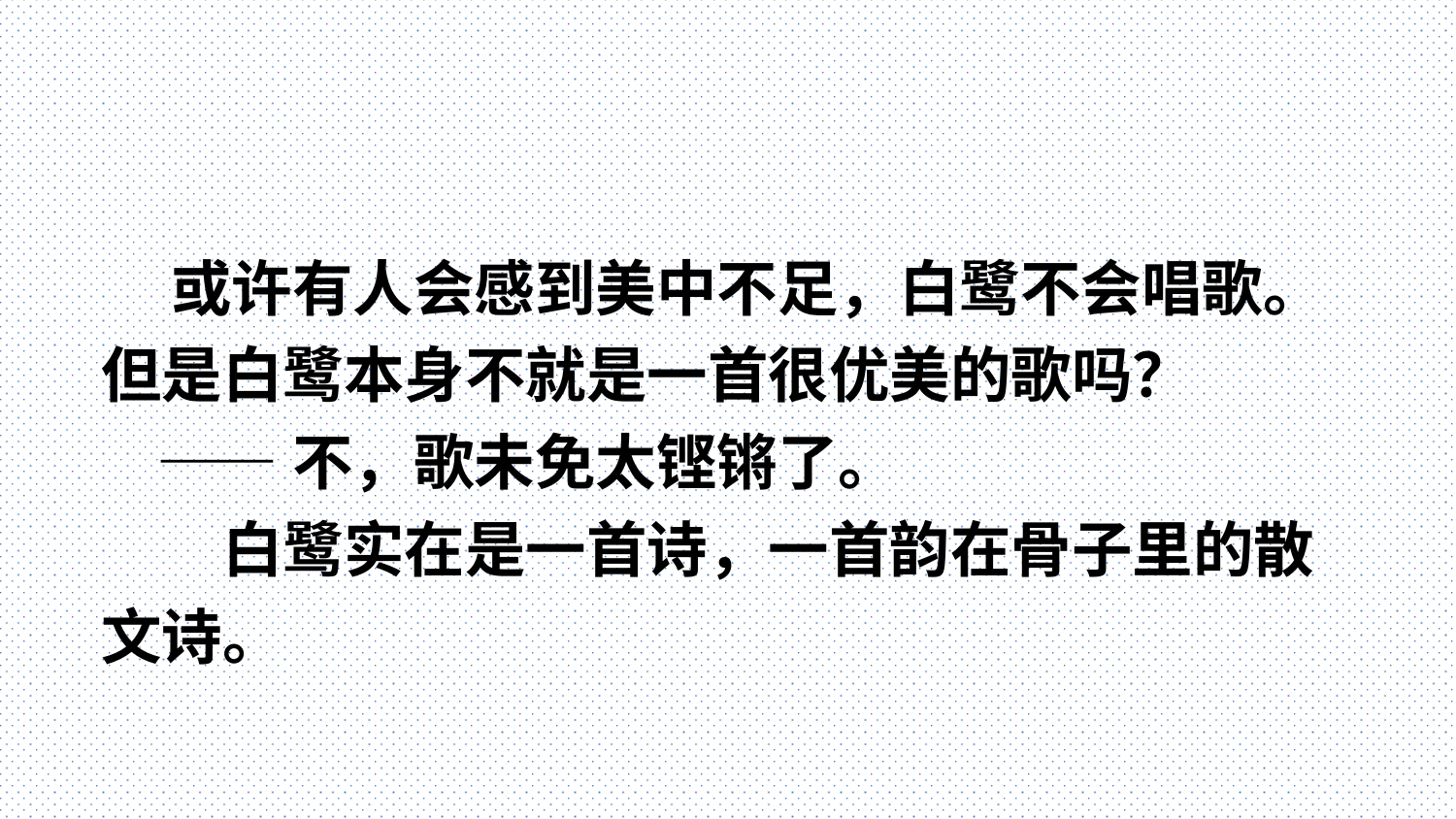

或许有人会感到美中不足，白鹭不会唱歌。但是白鹭本身不就是一首很优美的歌吗？
    ——不，歌未免太铿锵了。
　　白鹭实在是一首诗，一首韵在骨子里的散
文诗。